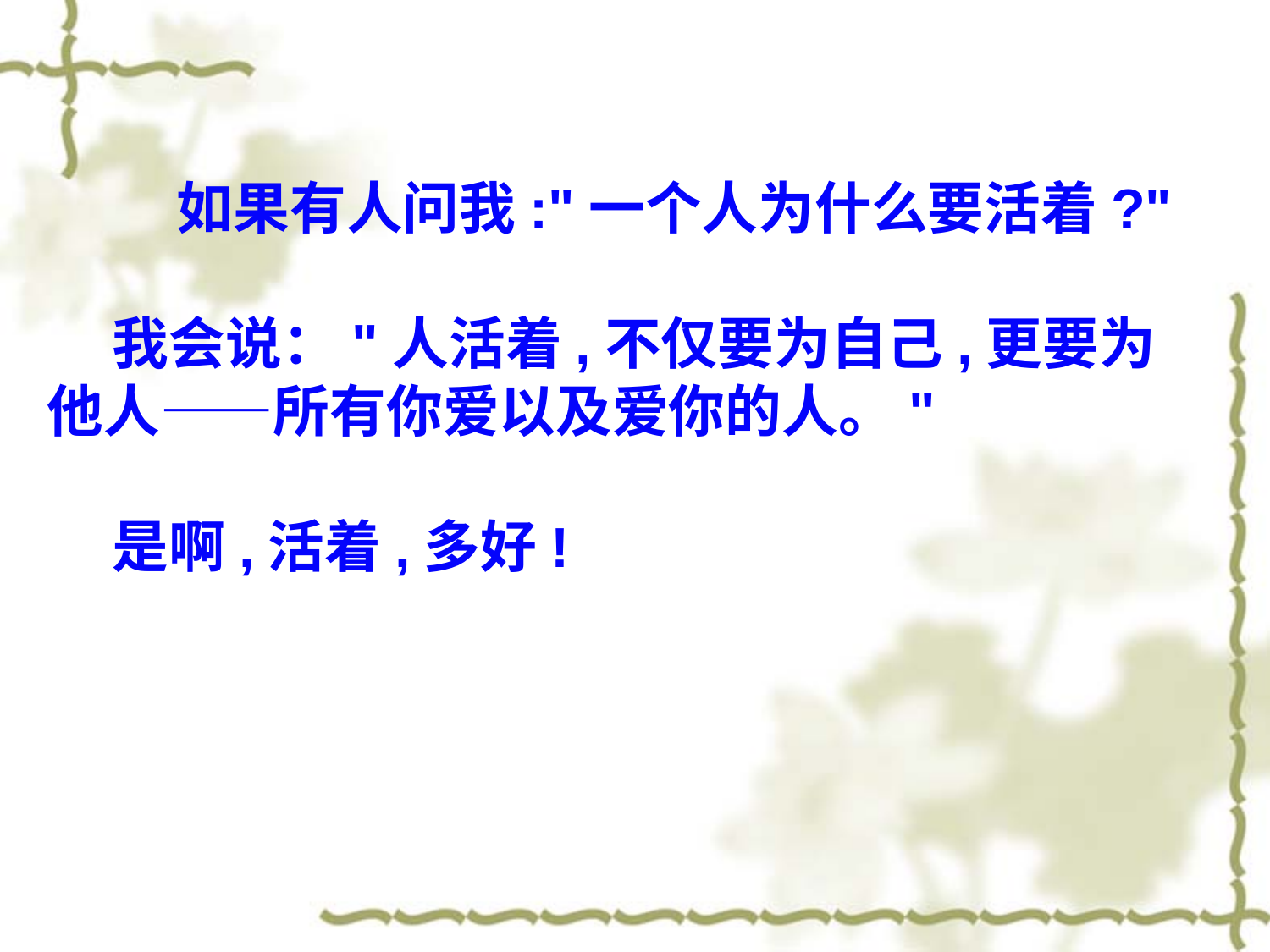

如果有人问我:"一个人为什么要活着?"

    我会说："人活着,不仅要为自己,更要为他人——所有你爱以及爱你的人。"

    是啊,活着,多好!

111